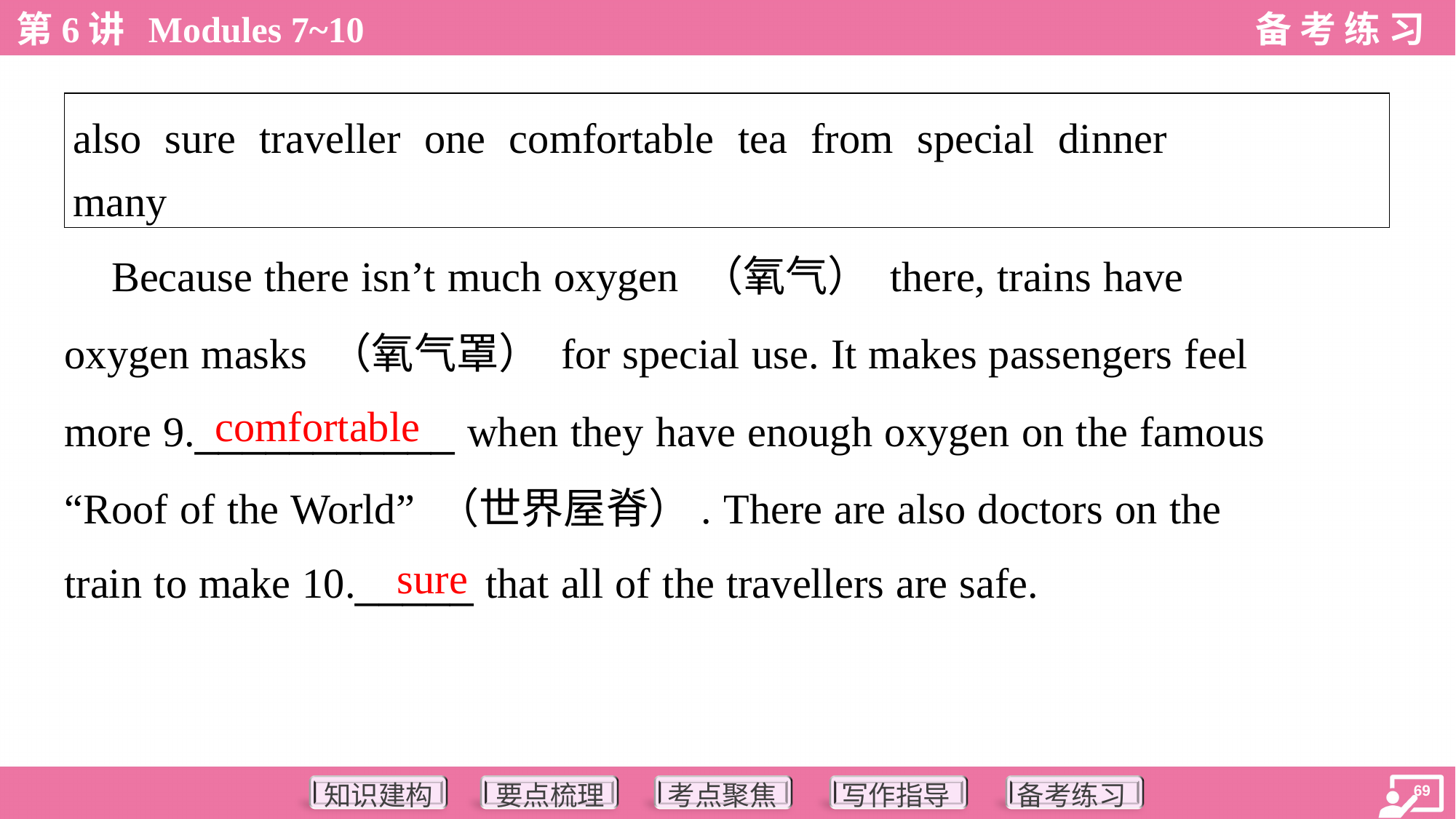

| also sure traveller one comfortable tea from special dinner many |
| --- |
    Because there isn’t much oxygen （氧气） there, trains have
oxygen masks （氧气罩） for special use. It makes passengers feel
more 9.___________ when they have enough oxygen on the famous
“Roof of the World” （世界屋脊）. There are also doctors on the
train to make 10._____ that all of the travellers are safe.
comfortable
sure